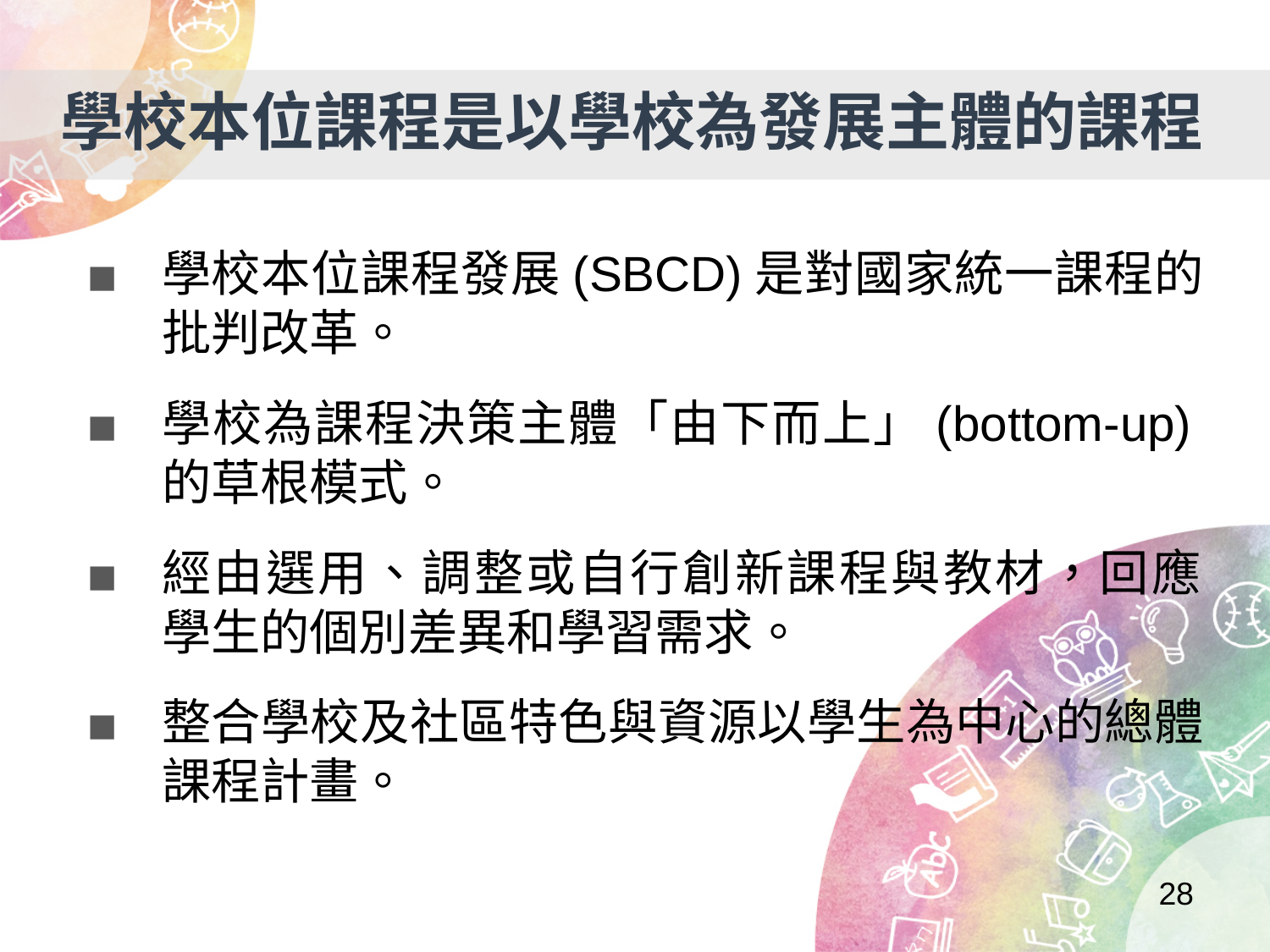

學校本位課程是以學校為發展主體的課程
學校本位課程發展(SBCD)是對國家統一課程的批判改革。
學校為課程決策主體「由下而上」(bottom-up)的草根模式。
經由選用、調整或自行創新課程與教材，回應
學生的個別差異和學習需求。
整合學校及社區特色與資源以學生為中心的總體課程計畫。

28